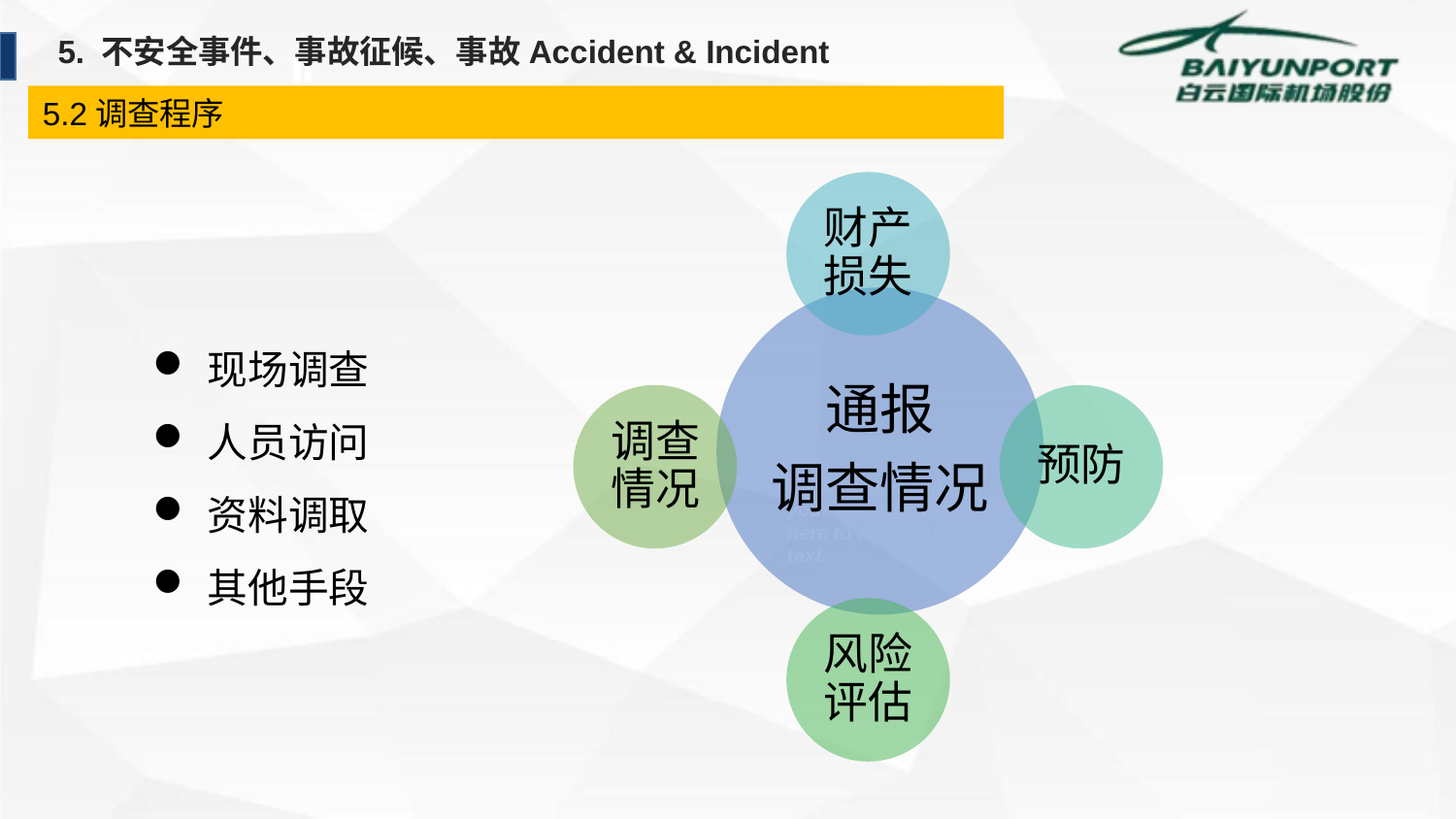

5. 不安全事件、事故征候、事故Accident & Incident

Ⅱ
5.2调查程序
通报
调查情况
财产损失
预防
风险评估
调查情况
现场调查
人员访问
资料调取
其他手段
Click here to add your text. Click here to add your text.